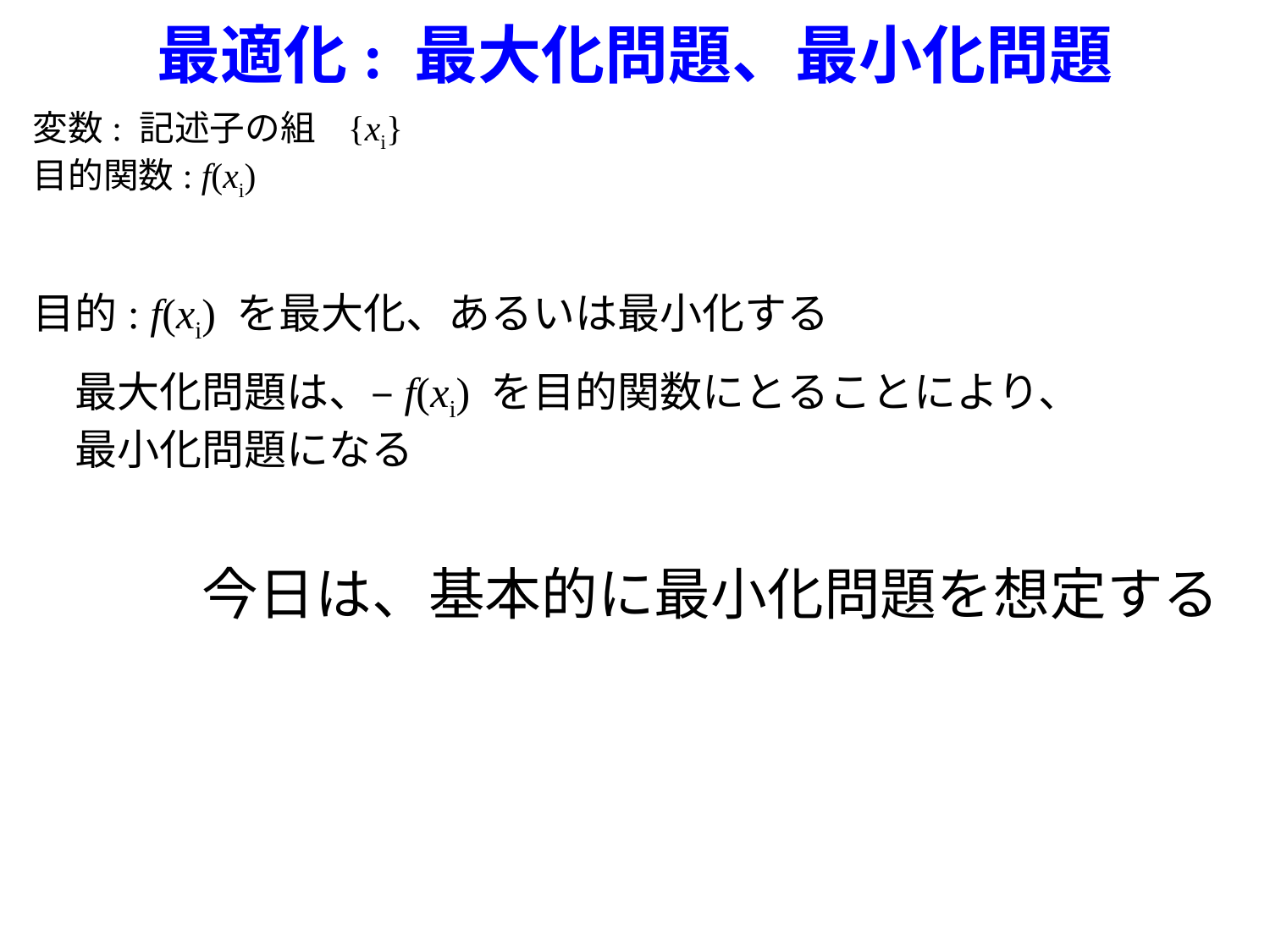

# 最適化: 最大化問題、最小化問題
変数: 記述子の組   {xi}
目的関数: f(xi)

目的: f(xi) を最大化、あるいは最小化する
　最大化問題は、–f(xi) を目的関数にとることにより、
　最小化問題になる

　　　今日は、基本的に最小化問題を想定する